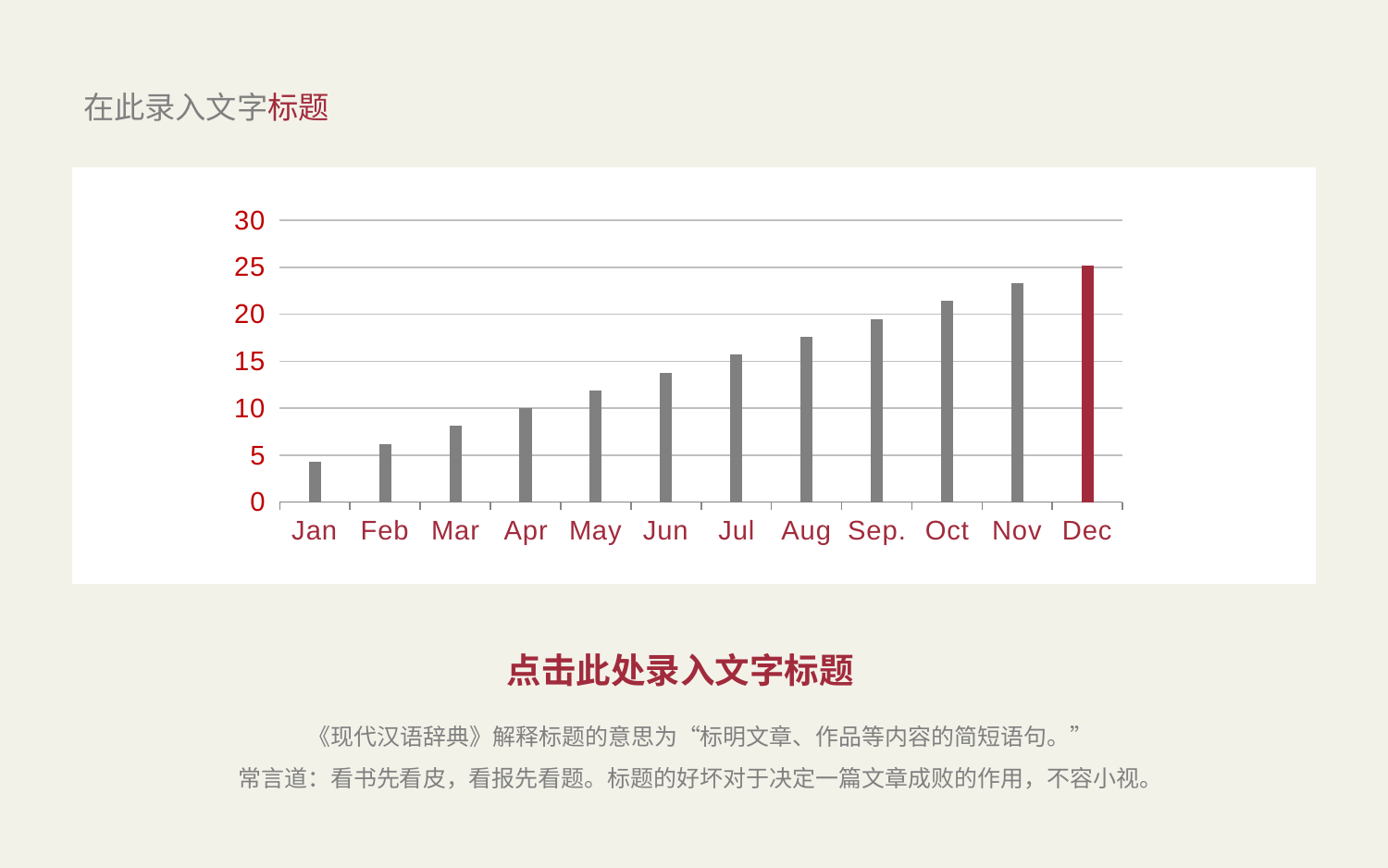

# 在此录入文字标题

### Chart

| Category | 系列 1 |
|---|---|
| Jan | 4.3 |
| Feb | 6.2 |
| Mar | 8.1 |
| Apr | 10.0 |
| May | 11.9 |
| Jun | 13.8 |
| Jul | 15.7 |
| Aug | 17.6 |
| Sep. | 19.5 |
| Oct | 21.4 |
| Nov | 23.3 |
| Dec | 25.2 |
点击此处录入文字标题
《现代汉语辞典》解释标题的意思为“标明文章、作品等内容的简短语句。”
常言道：看书先看皮，看报先看题。标题的好坏对于决定一篇文章成败的作用，不容小视。